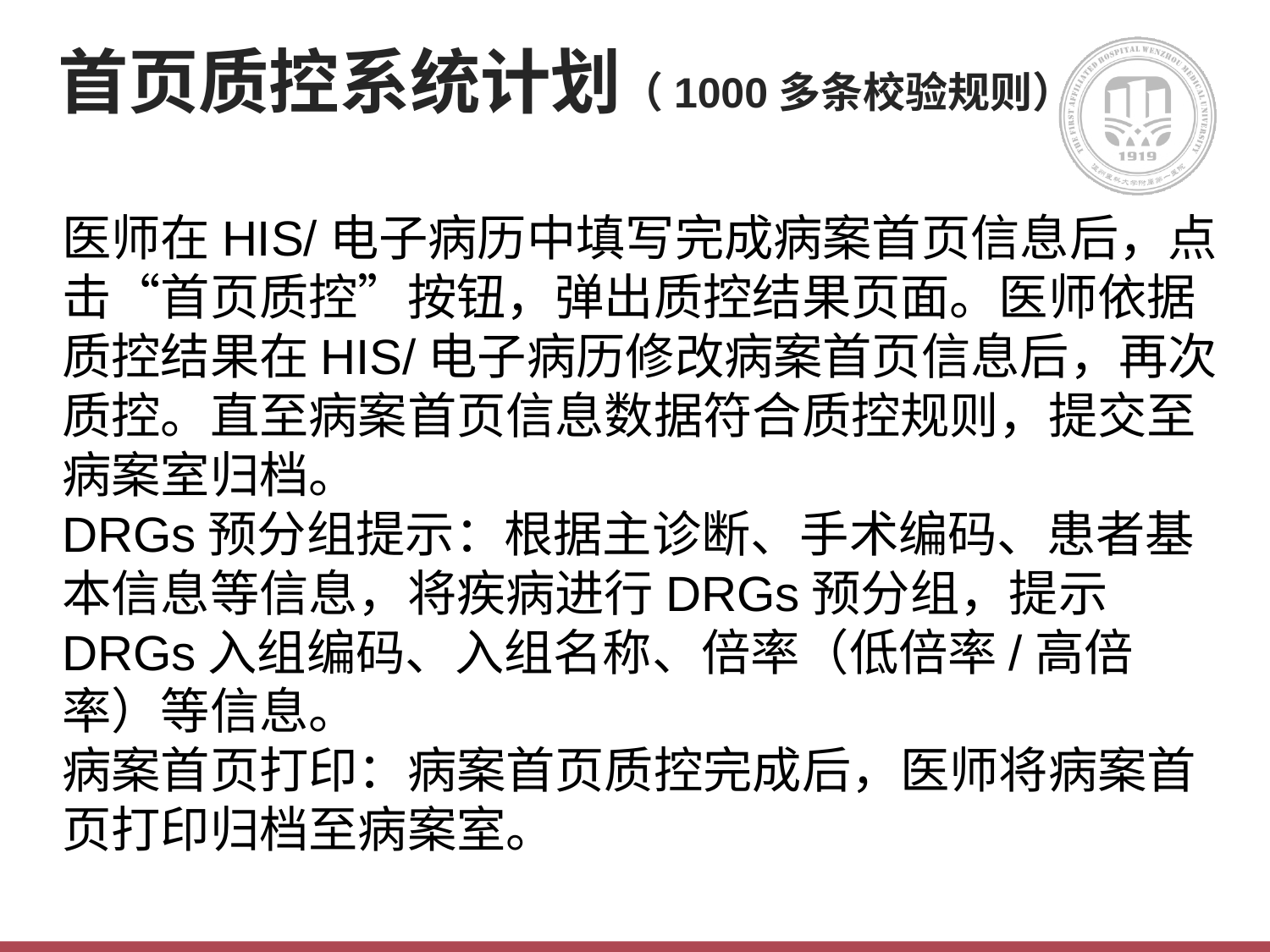

首页质控系统计划（1000多条校验规则）
医师在HIS/电子病历中填写完成病案首页信息后，点击“首页质控”按钮，弹出质控结果页面。医师依据质控结果在HIS/电子病历修改病案首页信息后，再次质控。直至病案首页信息数据符合质控规则，提交至病案室归档。
DRGs预分组提示：根据主诊断、手术编码、患者基本信息等信息，将疾病进行DRGs预分组，提示DRGs入组编码、入组名称、倍率（低倍率/高倍率）等信息。
病案首页打印：病案首页质控完成后，医师将病案首页打印归档至病案室。